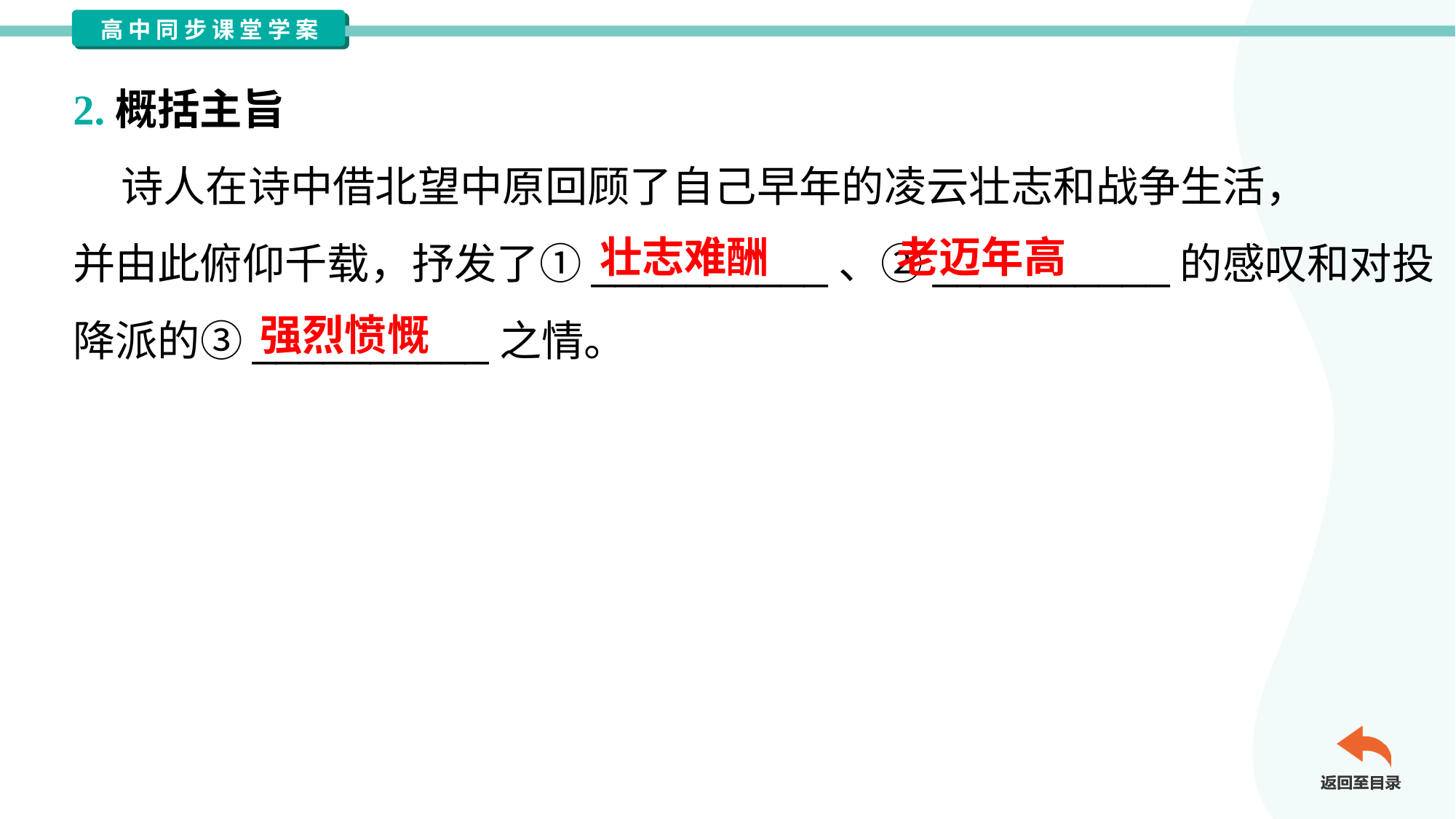

2.概括主旨
    诗人在诗中借北望中原回顾了自己早年的凌云壮志和战争生活，
并由此俯仰千载，抒发了①__________、②__________的感叹和对投
降派的③__________之情。
壮志难酬
老迈年高
强烈愤慨